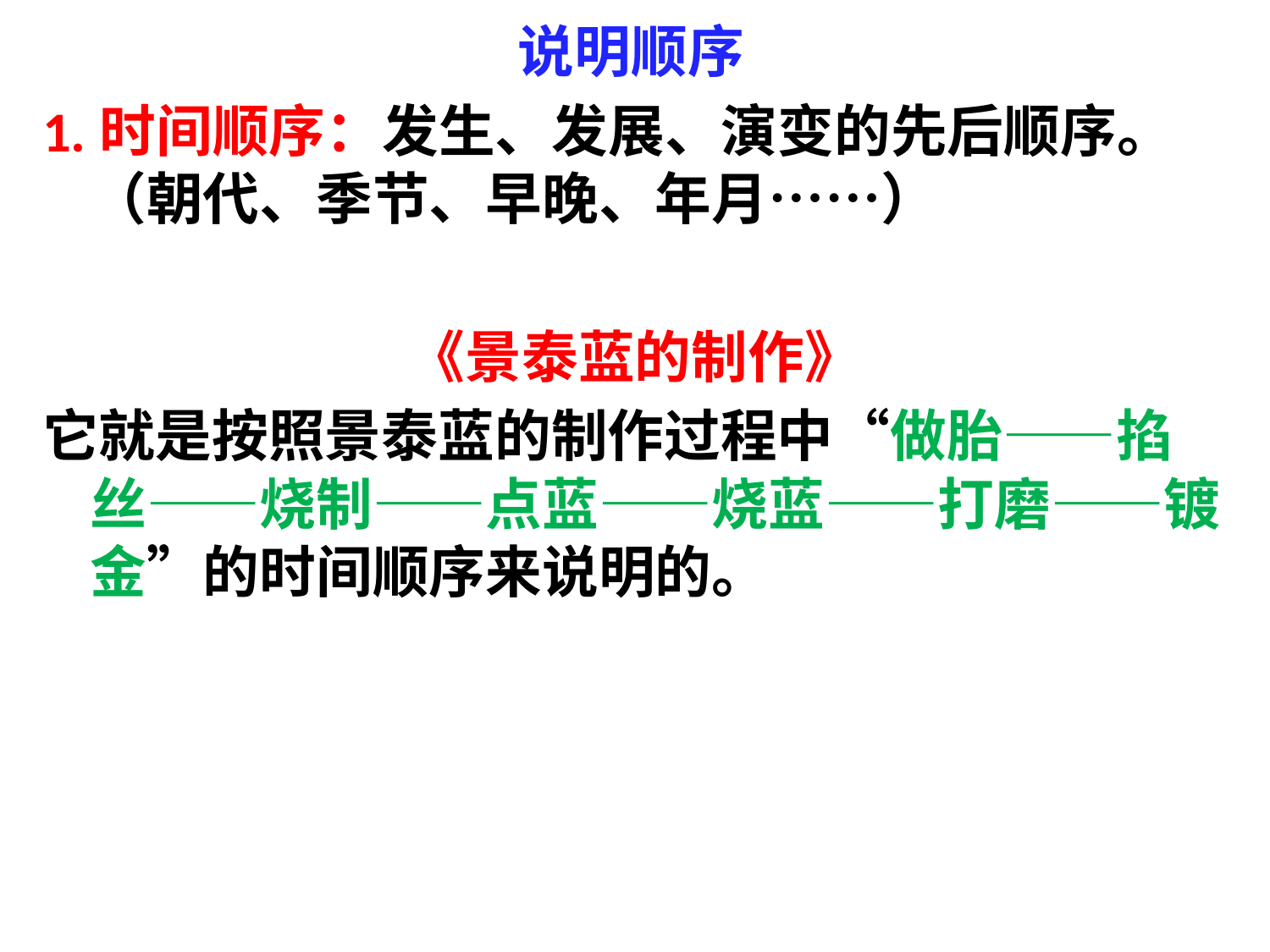

# 说明顺序
1.时间顺序：发生、发展、演变的先后顺序。（朝代、季节、早晚、年月……）

《景泰蓝的制作》
它就是按照景泰蓝的制作过程中“做胎――掐丝――烧制――点蓝――烧蓝――打磨――镀金”的时间顺序来说明的。